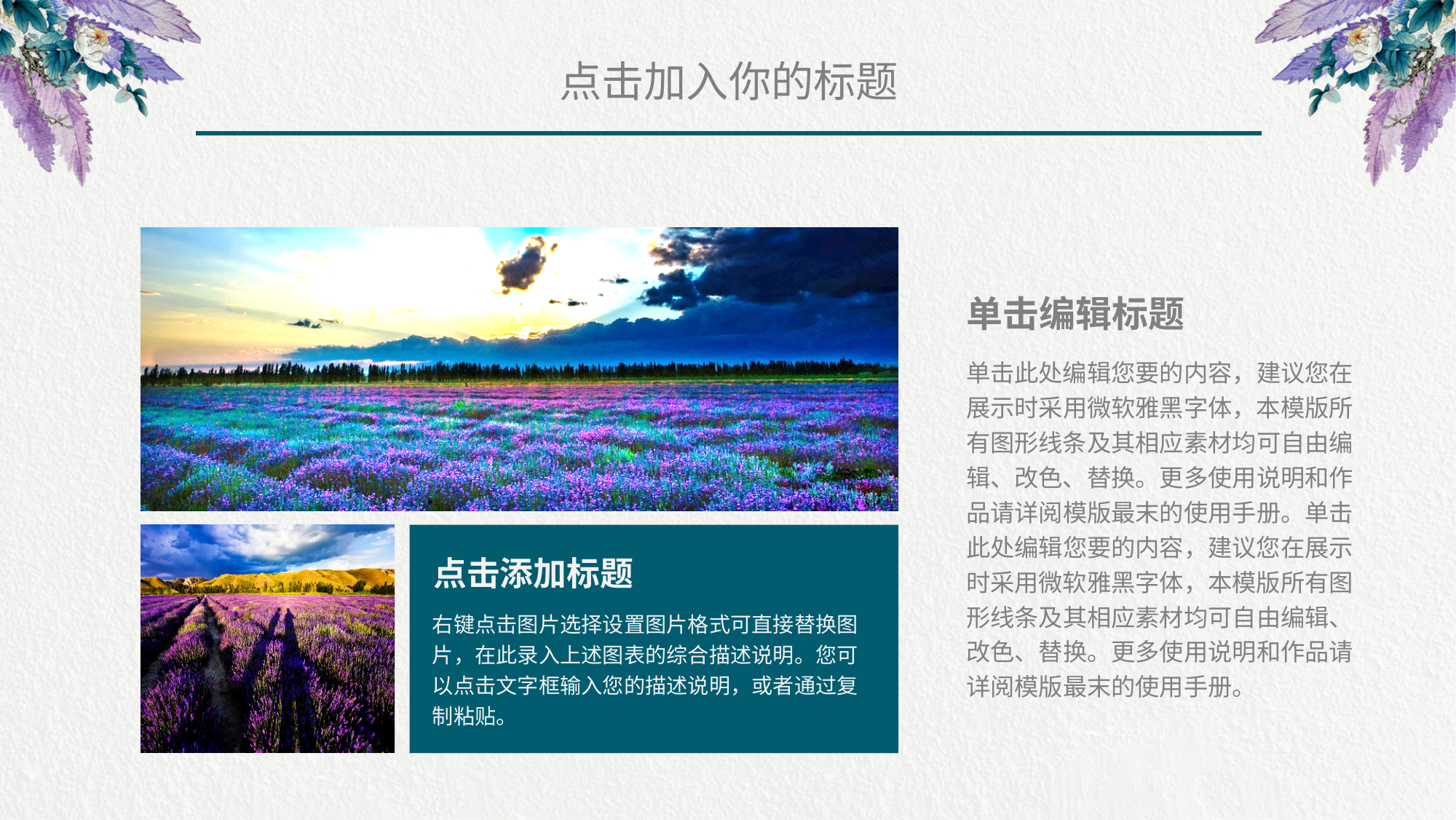

点击加入你的标题

单击编辑标题
单击此处编辑您要的内容，建议您在展示时采用微软雅黑字体，本模版所有图形线条及其相应素材均可自由编辑、改色、替换。更多使用说明和作品请详阅模版最末的使用手册。单击此处编辑您要的内容，建议您在展示时采用微软雅黑字体，本模版所有图形线条及其相应素材均可自由编辑、改色、替换。更多使用说明和作品请详阅模版最末的使用手册。

点击添加标题
右键点击图片选择设置图片格式可直接替换图片，在此录入上述图表的综合描述说明。您可以点击文字框输入您的描述说明，或者通过复制粘贴。